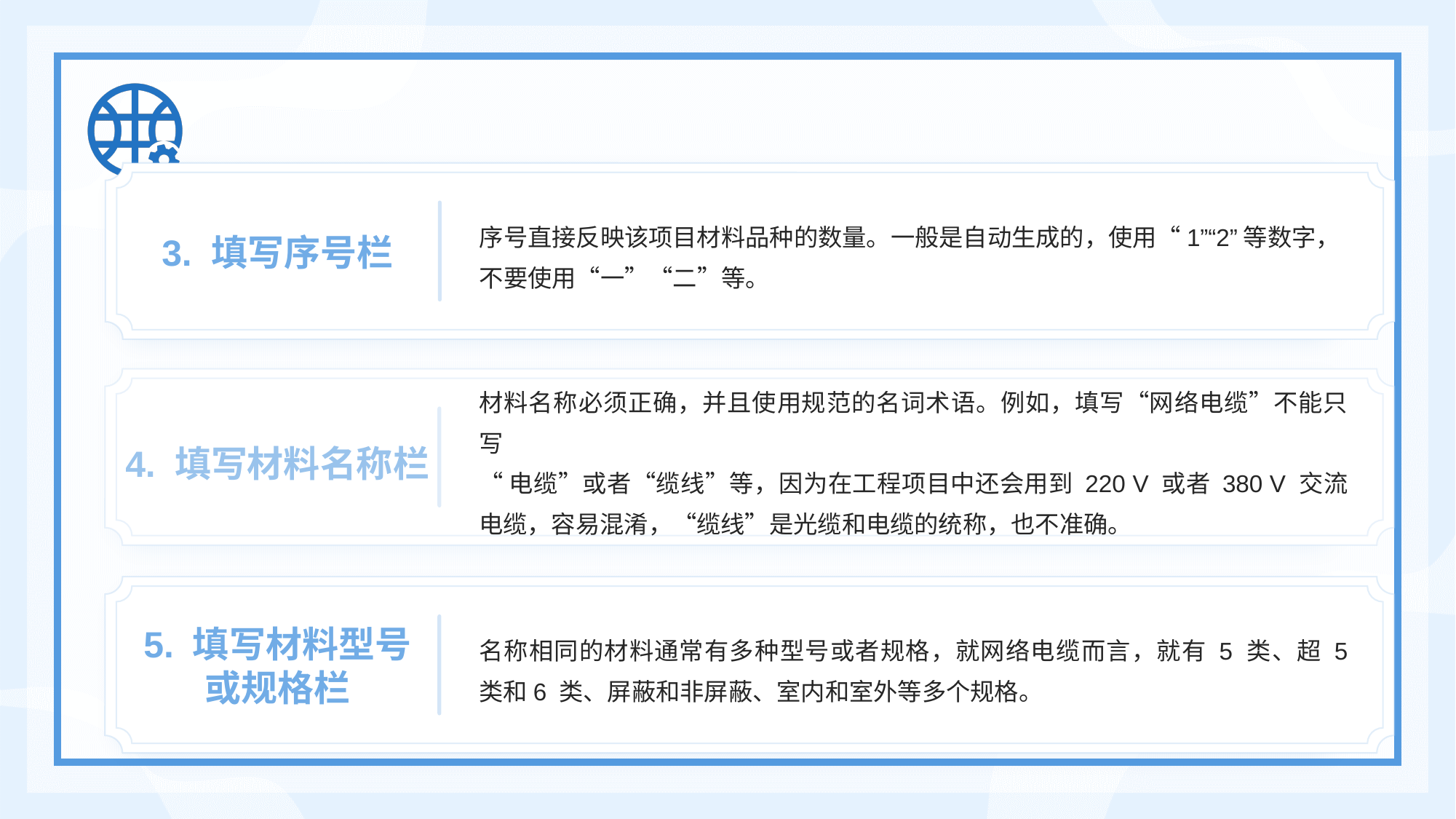

序号直接反映该项目材料品种的数量。一般是自动生成的，使用“1”“2”等数字，
不要使用“一”“二”等。
3. 填写序号栏

材料名称必须正确，并且使用规范的名词术语。例如，填写“网络电缆”不能只写
“电缆”或者“缆线”等，因为在工程项目中还会用到 220 V 或者 380 V 交流电缆，容易混淆，“缆线”是光缆和电缆的统称，也不准确。
4. 填写材料名称栏

名称相同的材料通常有多种型号或者规格，就网络电缆而言，就有 5 类、超 5 类和6 类、屏蔽和非屏蔽、室内和室外等多个规格。
5. 填写材料型号或规格栏